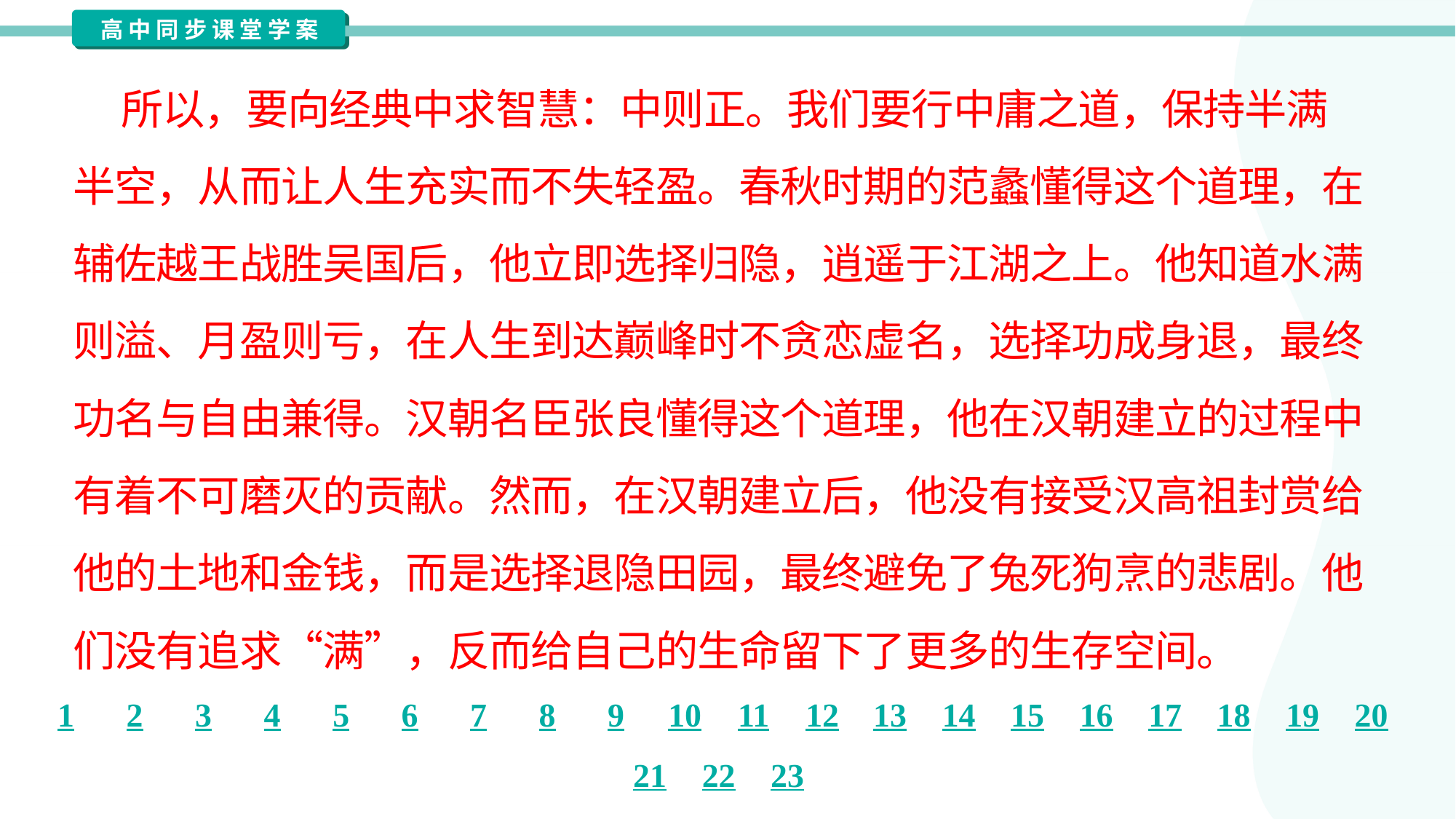

所以，要向经典中求智慧：中则正。我们要行中庸之道，保持半满
半空，从而让人生充实而不失轻盈。春秋时期的范蠡懂得这个道理，在
辅佐越王战胜吴国后，他立即选择归隐，逍遥于江湖之上。他知道水满
则溢、月盈则亏，在人生到达巅峰时不贪恋虚名，选择功成身退，最终
功名与自由兼得。汉朝名臣张良懂得这个道理，他在汉朝建立的过程中
有着不可磨灭的贡献。然而，在汉朝建立后，他没有接受汉高祖封赏给
他的土地和金钱，而是选择退隐田园，最终避免了兔死狗烹的悲剧。他
们没有追求“满”，反而给自己的生命留下了更多的生存空间。